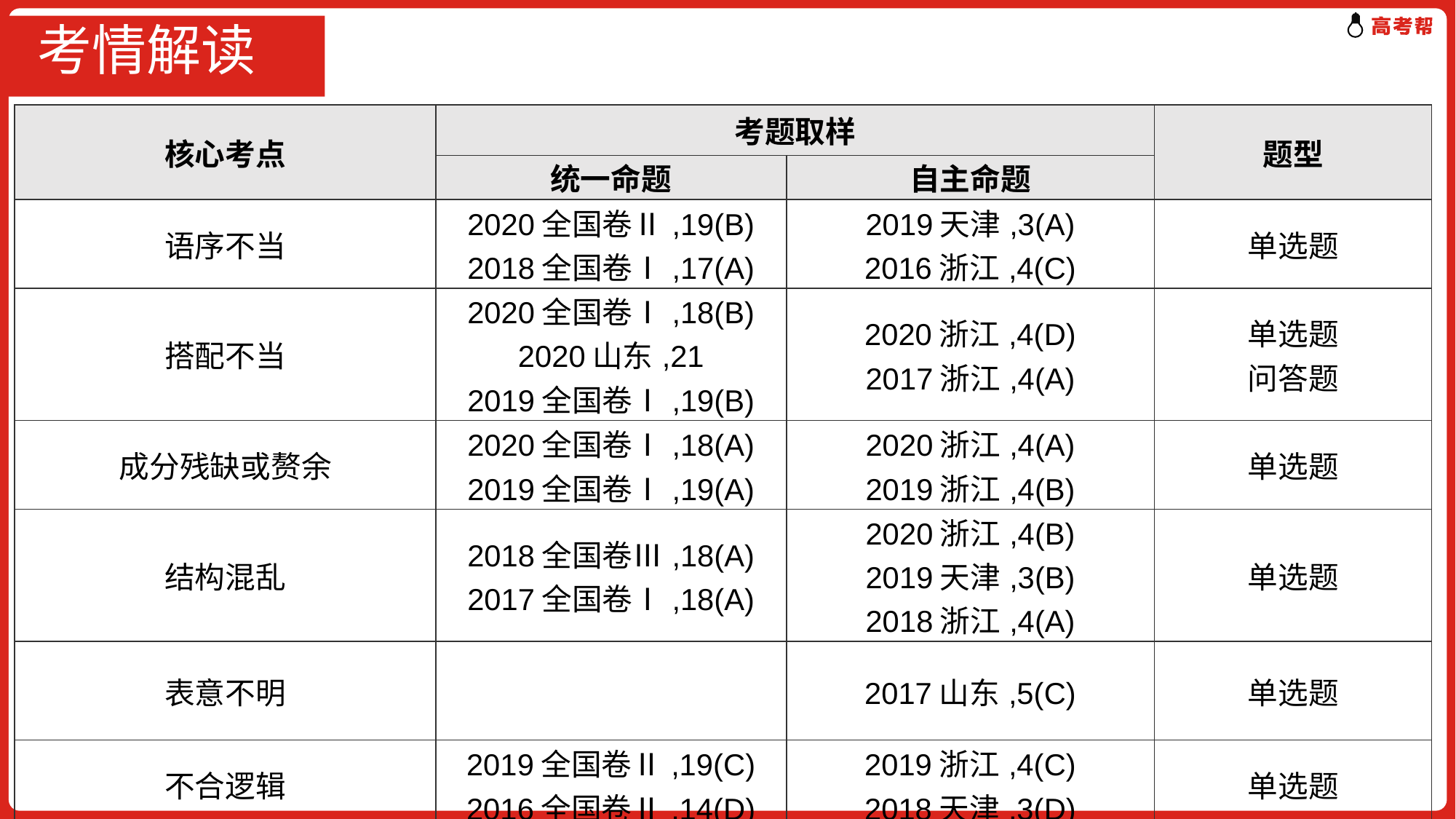

# 考情解读
| 核心考点 | 考题取样 |  | 题型 |
| --- | --- | --- | --- |
|  | 统一命题 | 自主命题 |  |
| 语序不当 | 2020全国卷Ⅱ,19(B) 2018全国卷Ⅰ,17(A) | 2019天津,3(A) 2016浙江,4(C) | 单选题 |
| 搭配不当 | 2020全国卷Ⅰ,18(B) 2020山东,21 2019全国卷Ⅰ,19(B) | 2020浙江,4(D) 2017浙江,4(A) | 单选题 问答题 |
| 成分残缺或赘余 | 2020全国卷Ⅰ,18(A) 2019全国卷Ⅰ,19(A) | 2020浙江,4(A) 2019浙江,4(B) | 单选题 |
| 结构混乱 | 2018全国卷Ⅲ,18(A) 2017全国卷Ⅰ,18(A) | 2020浙江,4(B) 2019天津,3(B) 2018浙江,4(A) | 单选题 |
| 表意不明 |  | 2017山东,5(C) | 单选题 |
| 不合逻辑 | 2019全国卷Ⅱ,19(C) 2016全国卷Ⅱ,14(D) | 2019浙江,4(C) 2018天津,3(D) | 单选题 |